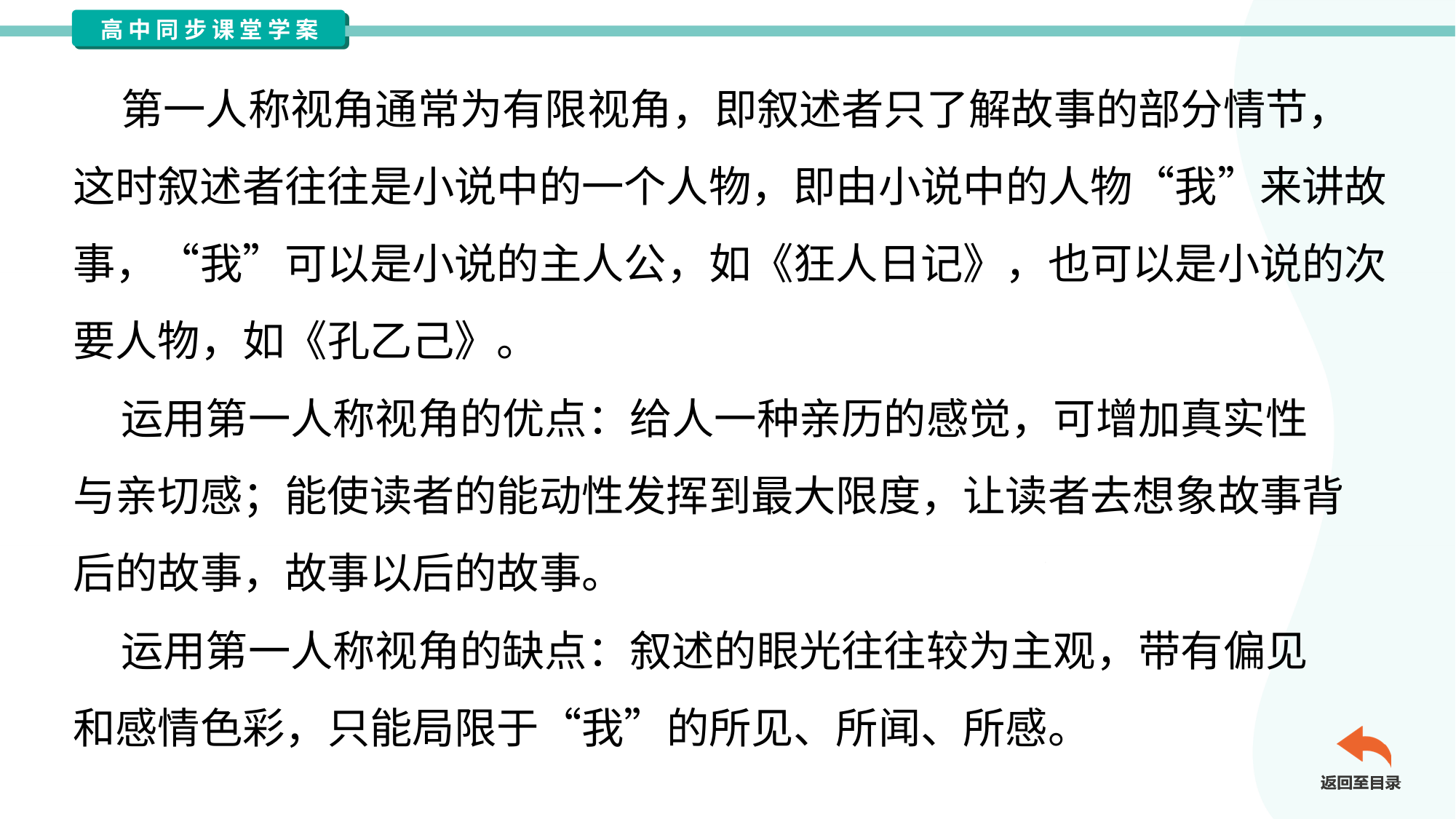

第一人称视角通常为有限视角，即叙述者只了解故事的部分情节，
这时叙述者往往是小说中的一个人物，即由小说中的人物“我”来讲故
事，“我”可以是小说的主人公，如《狂人日记》，也可以是小说的次
要人物，如《孔乙己》。
    运用第一人称视角的优点：给人一种亲历的感觉，可增加真实性
与亲切感；能使读者的能动性发挥到最大限度，让读者去想象故事背
后的故事，故事以后的故事。
    运用第一人称视角的缺点：叙述的眼光往往较为主观，带有偏见
和感情色彩，只能局限于“我”的所见、所闻、所感。